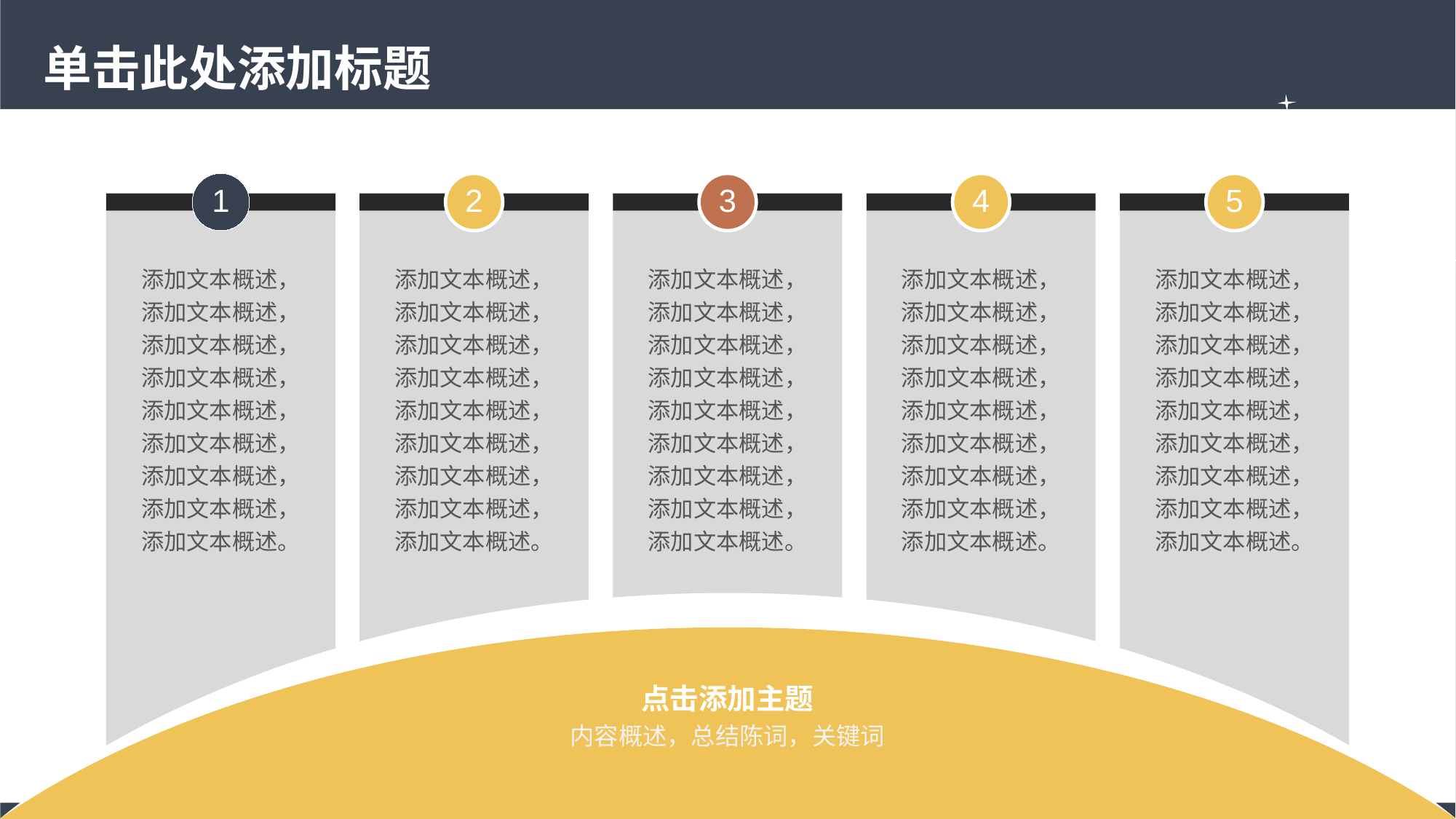

# 单击此处添加标题

1

2

3

4

5

添加文本概述，
添加文本概述，
添加文本概述，
添加文本概述，
添加文本概述，
添加文本概述，
添加文本概述，
添加文本概述，
添加文本概述。

添加文本概述，
添加文本概述，
添加文本概述，
添加文本概述，
添加文本概述，
添加文本概述，
添加文本概述，
添加文本概述，
添加文本概述。

添加文本概述，
添加文本概述，
添加文本概述，
添加文本概述，
添加文本概述，
添加文本概述，
添加文本概述，
添加文本概述，
添加文本概述。

添加文本概述，
添加文本概述，
添加文本概述，
添加文本概述，
添加文本概述，
添加文本概述，
添加文本概述，
添加文本概述，
添加文本概述。

添加文本概述，
添加文本概述，
添加文本概述，
添加文本概述，
添加文本概述，
添加文本概述，
添加文本概述，
添加文本概述，
添加文本概述。

点击添加主题
内容概述，总结陈词，关键词